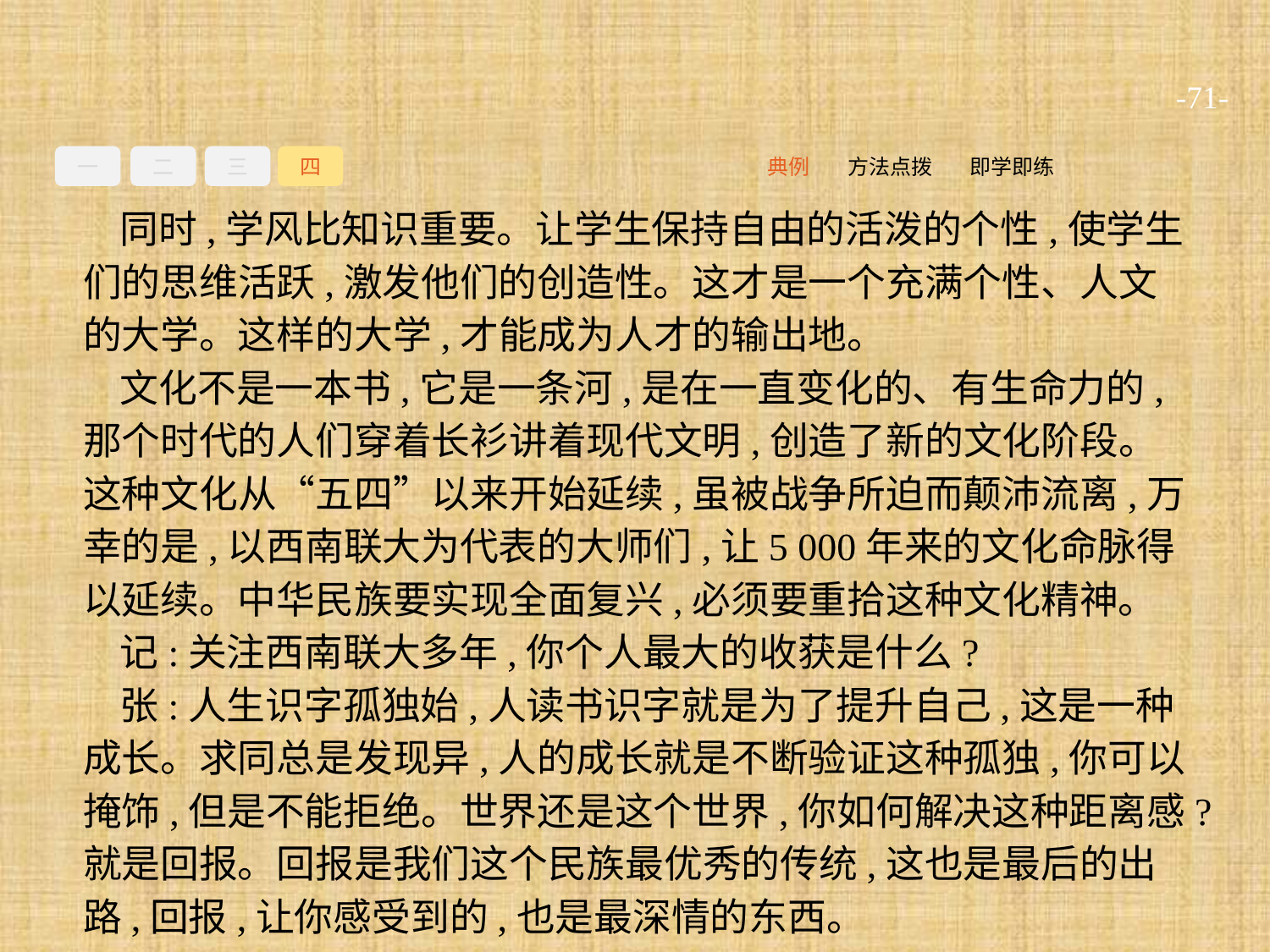

-71-
一
二
三
四
即学即练
方法点拨
典例
同时,学风比知识重要。让学生保持自由的活泼的个性,使学生们的思维活跃,激发他们的创造性。这才是一个充满个性、人文的大学。这样的大学,才能成为人才的输出地。
文化不是一本书,它是一条河,是在一直变化的、有生命力的,那个时代的人们穿着长衫讲着现代文明,创造了新的文化阶段。这种文化从“五四”以来开始延续,虽被战争所迫而颠沛流离,万幸的是,以西南联大为代表的大师们,让5 000年来的文化命脉得以延续。中华民族要实现全面复兴,必须要重拾这种文化精神。
记:关注西南联大多年,你个人最大的收获是什么?
张:人生识字孤独始,人读书识字就是为了提升自己,这是一种成长。求同总是发现异,人的成长就是不断验证这种孤独,你可以掩饰,但是不能拒绝。世界还是这个世界,你如何解决这种距离感?就是回报。回报是我们这个民族最优秀的传统,这也是最后的出路,回报,让你感受到的,也是最深情的东西。